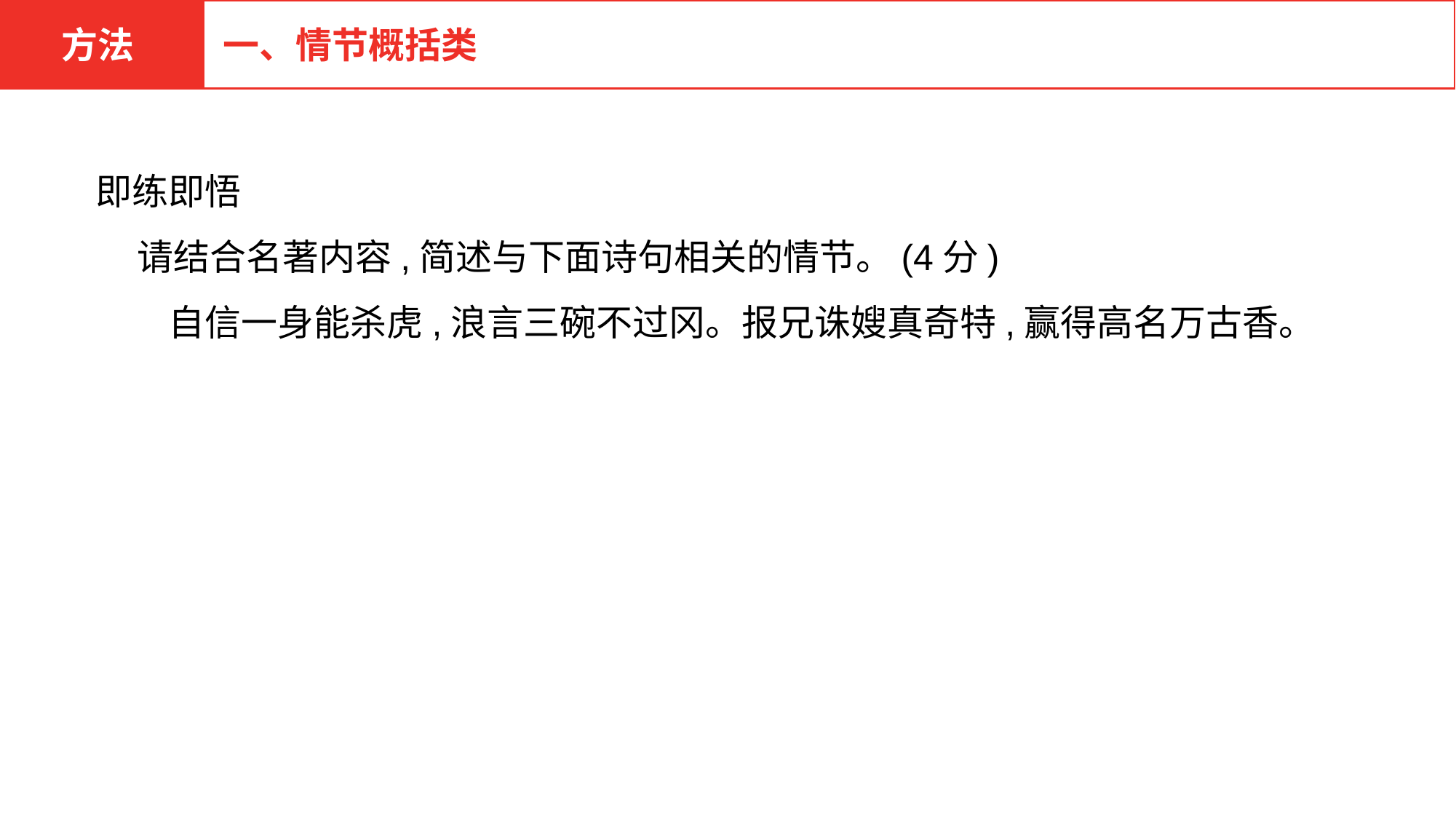

方法
一、情节概括类
即练即悟
    请结合名著内容,简述与下面诗句相关的情节。(4分)
　　自信一身能杀虎,浪言三碗不过冈。报兄诛嫂真奇特,赢得高名万古香。